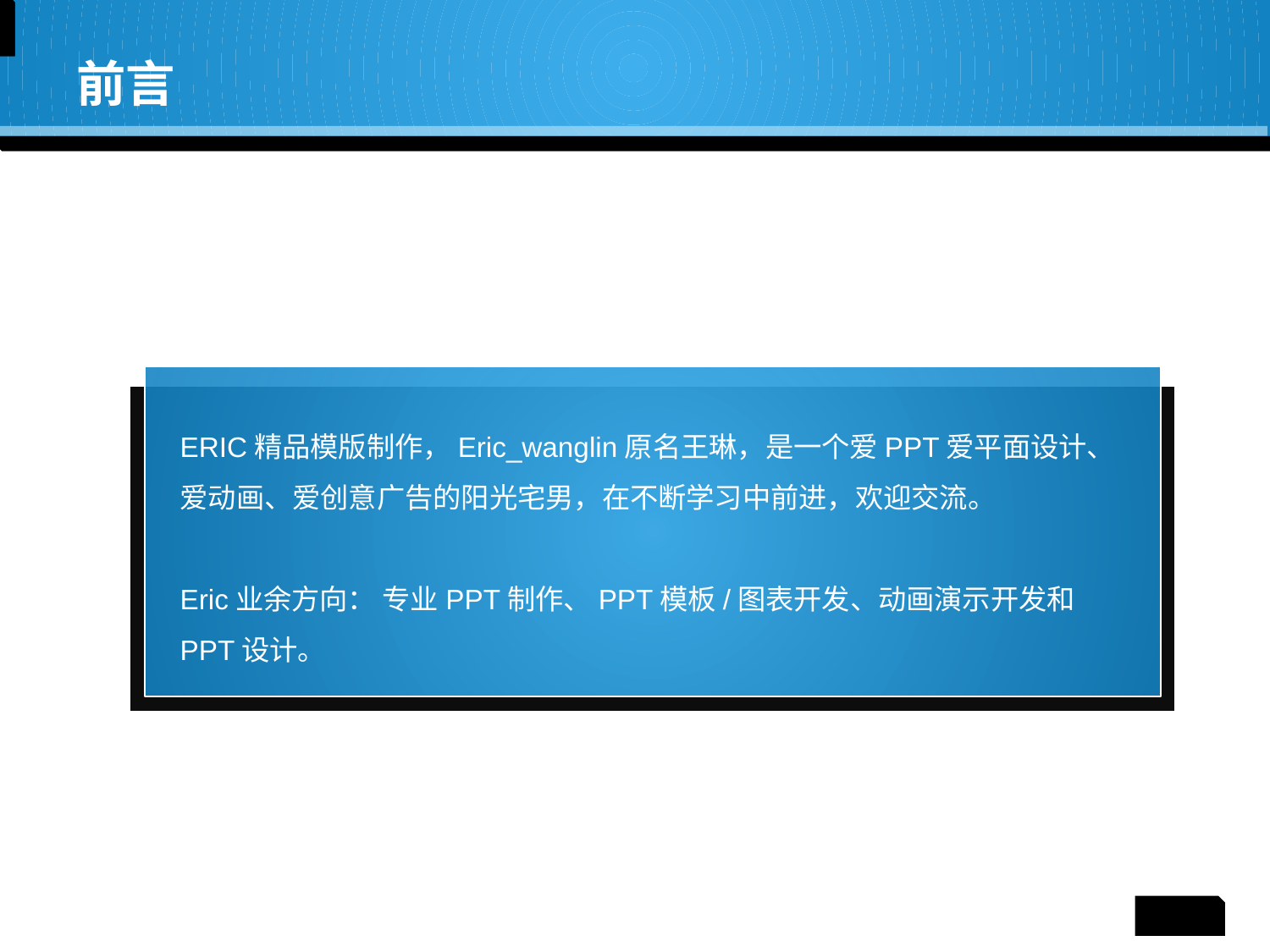

# 前言

ERIC精品模版制作，Eric_wanglin原名王琳，是一个爱PPT爱平面设计、爱动画、爱创意广告的阳光宅男，在不断学习中前进，欢迎交流。

Eric业余方向： 专业PPT制作、PPT模板/图表开发、动画演示开发和PPT设计。
1